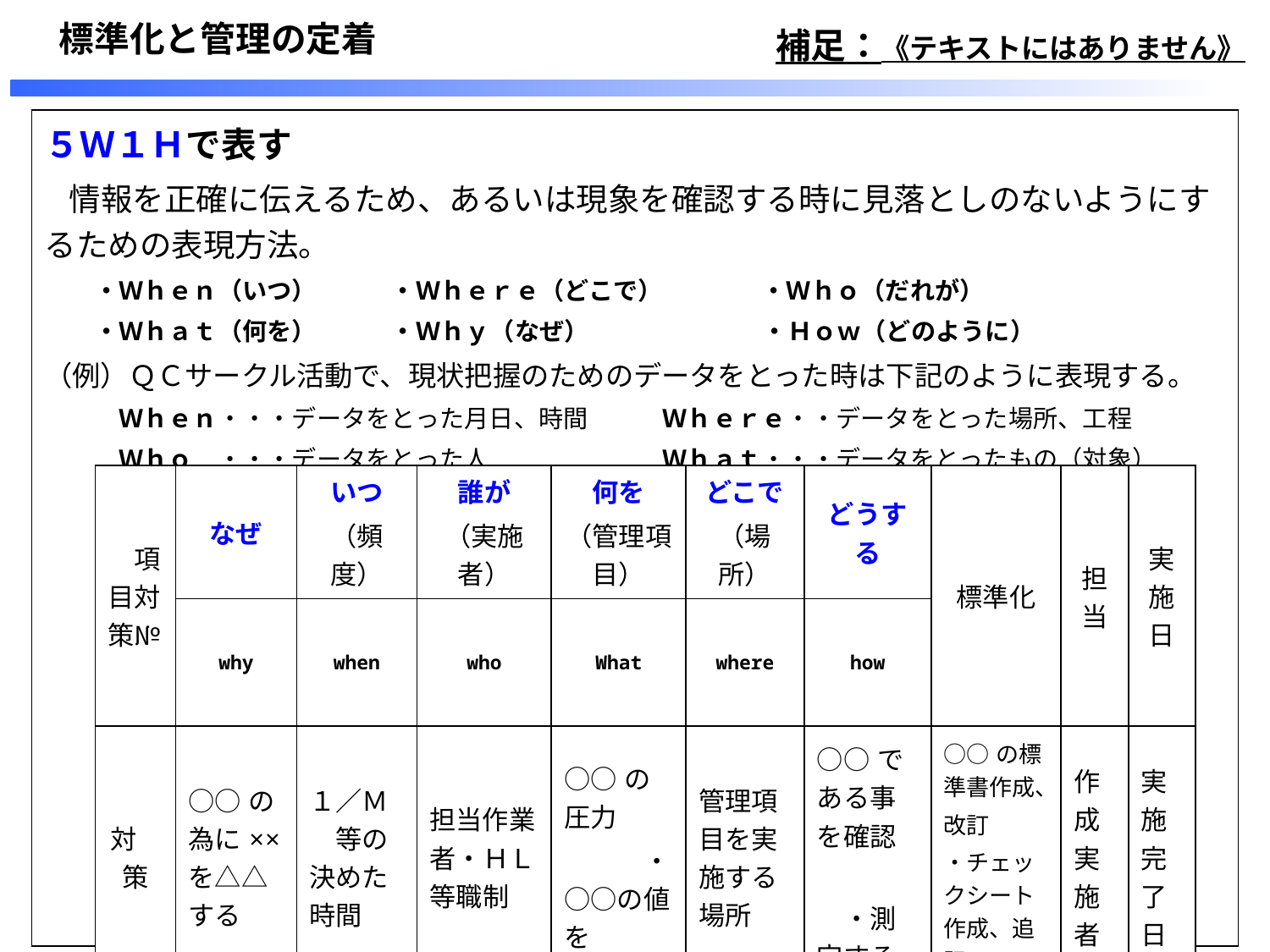

標準化と管理の定着
補足：《テキストにはありません》

| ５Ｗ１Ｈで表す 　情報を正確に伝えるため、あるいは現象を確認する時に見落としのないようにするための表現方法。 　　・Ｗｈｅｎ（いつ）　　　・Ｗｈｅｒｅ（どこで）　　　　・Ｗｈｏ（だれが）　　　　　　　　　 　　・Ｗｈａｔ（何を）　　　・Ｗｈｙ（なぜ）　　　　　　　・Ｈｏｗ（どのように） （例）ＱＣサークル活動で、現状把握のためのデータをとった時は下記のように表現する。 　　　Ｗｈｅｎ・・・データをとった月日、時間　　　Ｗｈｅｒｅ・・データをとった場所、工程 　　　Ｗｈｏ　・・・データをとった人　　　　　　　Ｗｈａｔ・・・データをとったもの（対象） 　　　Ｗｈｙ　・・・データをとった理由、目的　　　Ｈｏｗ　・・・データをとった方法、測定器 |
| --- |
| 項目対策№ | なぜ | いつ （頻度） | 誰が （実施者） | 何を （管理項目） | どこで （場所） | どうする | 標準化 | 担当 | 実施日 |
| --- | --- | --- | --- | --- | --- | --- | --- | --- | --- |
|  | why | when | who | What | where | how |  |  |  |
| 対 策 | ○○の為に××を△△する | １／Ｍ　等の決めた時間 | 担当作業者・ＨＬ等職制 | ○○の圧力 　　　・○○の値を | 管理項目を実施する場所 | ○○である事を確認 　　　・測定する | ○○の標準書作成、 改訂 ・チェックシート作成、追記 | 作成実施者 | 実施完了日 |